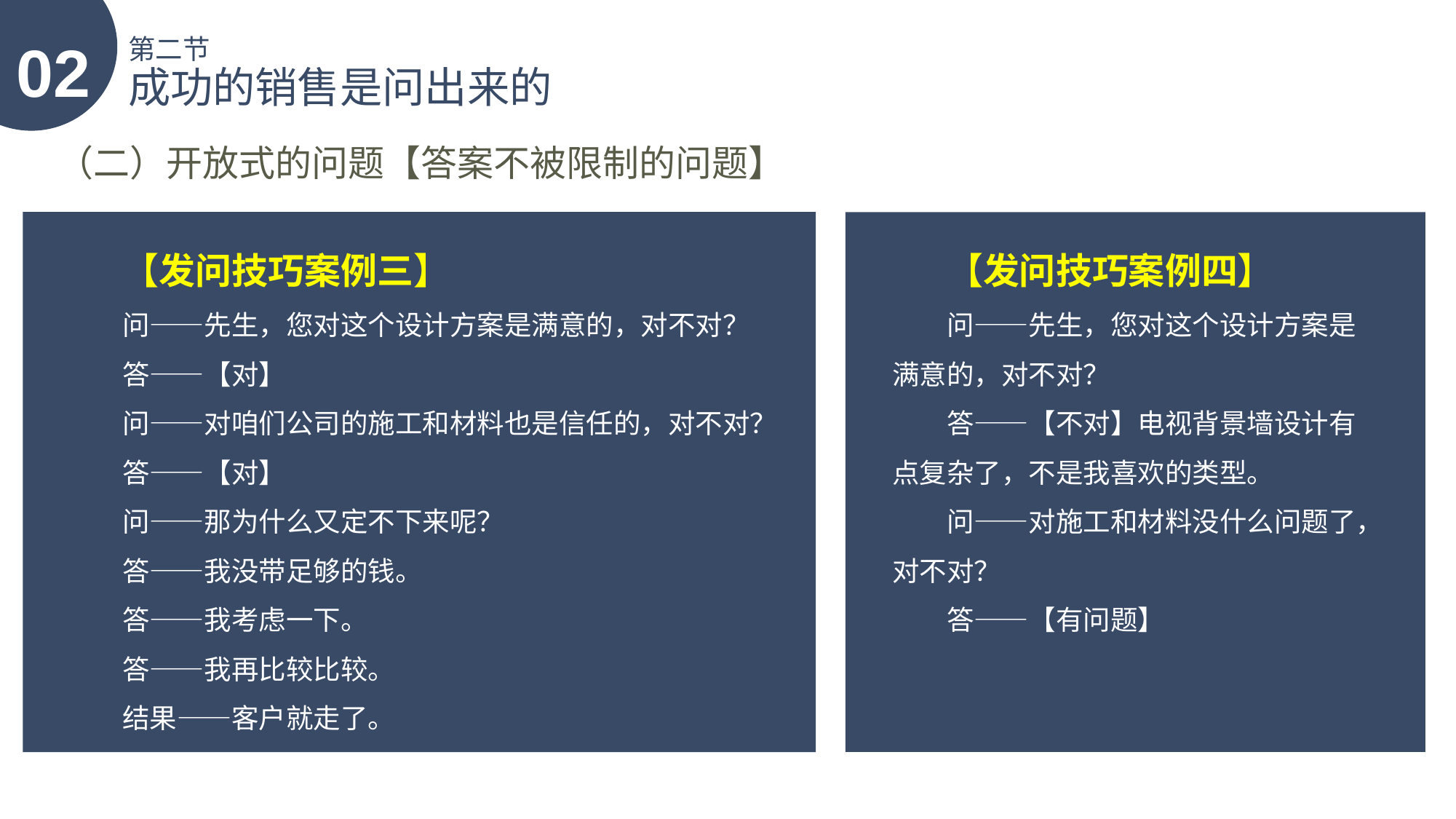

02
第二节
成功的销售是问出来的
（二）开放式的问题【答案不被限制的问题】

【发问技巧案例三】
问——先生，您对这个设计方案是满意的，对不对？
答——【对】
问——对咱们公司的施工和材料也是信任的，对不对？
答——【对】
问——那为什么又定不下来呢？
答——我没带足够的钱。
答——我考虑一下。
答——我再比较比较。
结果——客户就走了。

【发问技巧案例四】
问——先生，您对这个设计方案是满意的，对不对？
答——【不对】电视背景墙设计有点复杂了，不是我喜欢的类型。
问——对施工和材料没什么问题了，对不对？
答——【有问题】